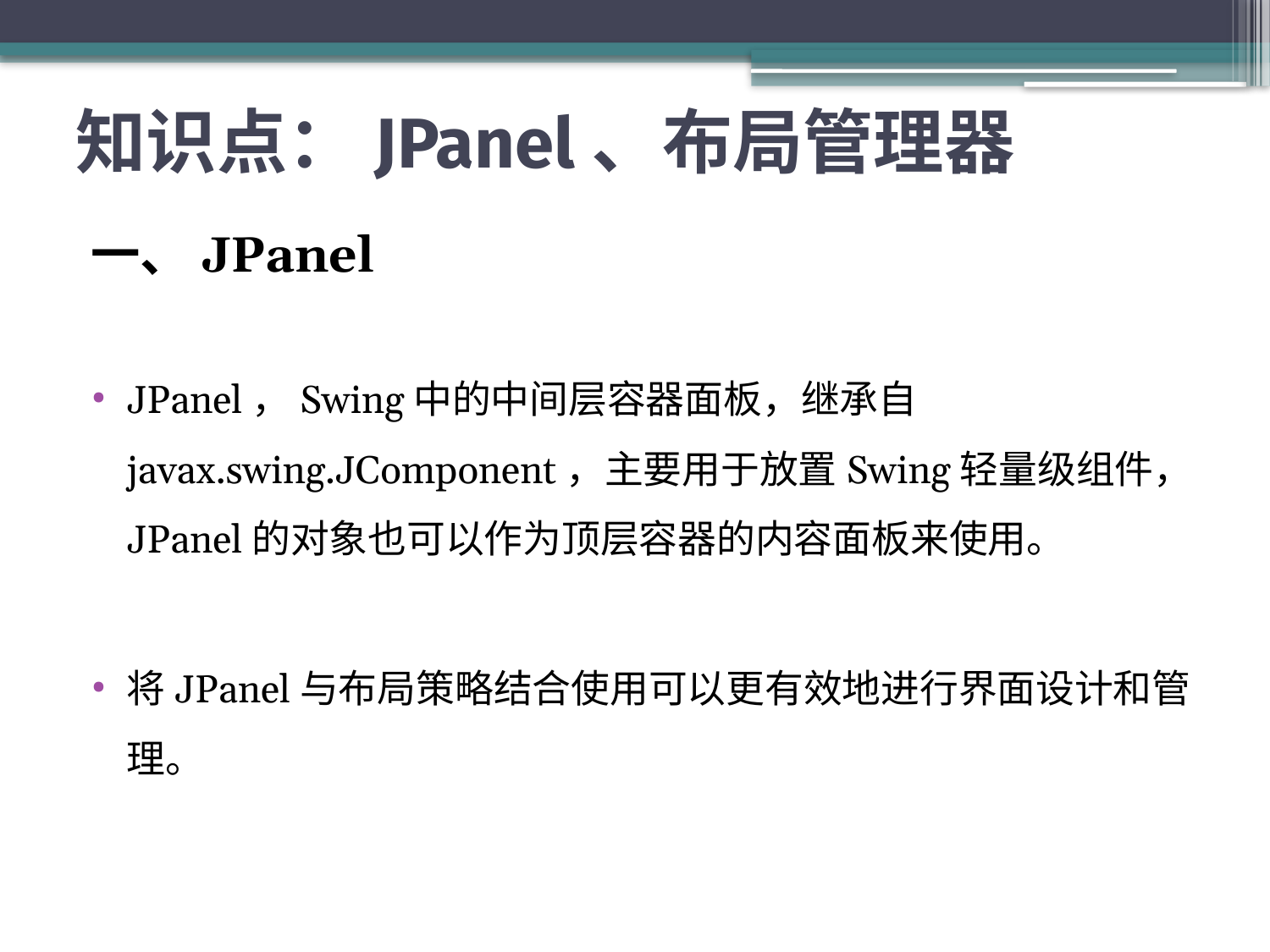

# 知识点：JPanel、布局管理器
一、JPanel

JPanel，Swing中的中间层容器面板，继承自javax.swing.JComponent，主要用于放置Swing轻量级组件，JPanel的对象也可以作为顶层容器的内容面板来使用。

将JPanel与布局策略结合使用可以更有效地进行界面设计和管理。